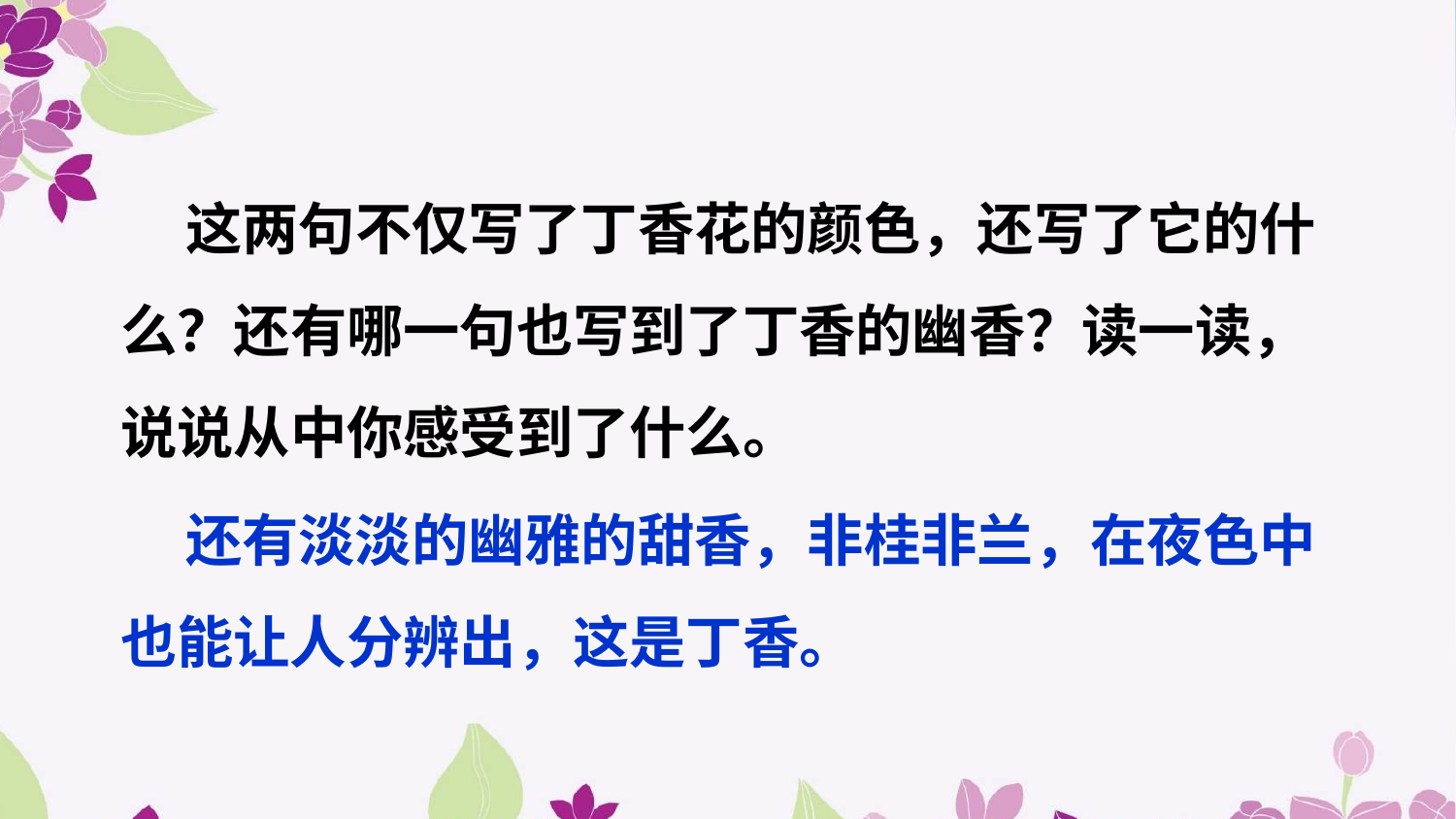

这两句不仅写了丁香花的颜色，还写了它的什么？还有哪一句也写到了丁香的幽香？读一读，说说从中你感受到了什么。
    还有淡淡的幽雅的甜香，非桂非兰，在夜色中也能让人分辨出，这是丁香。